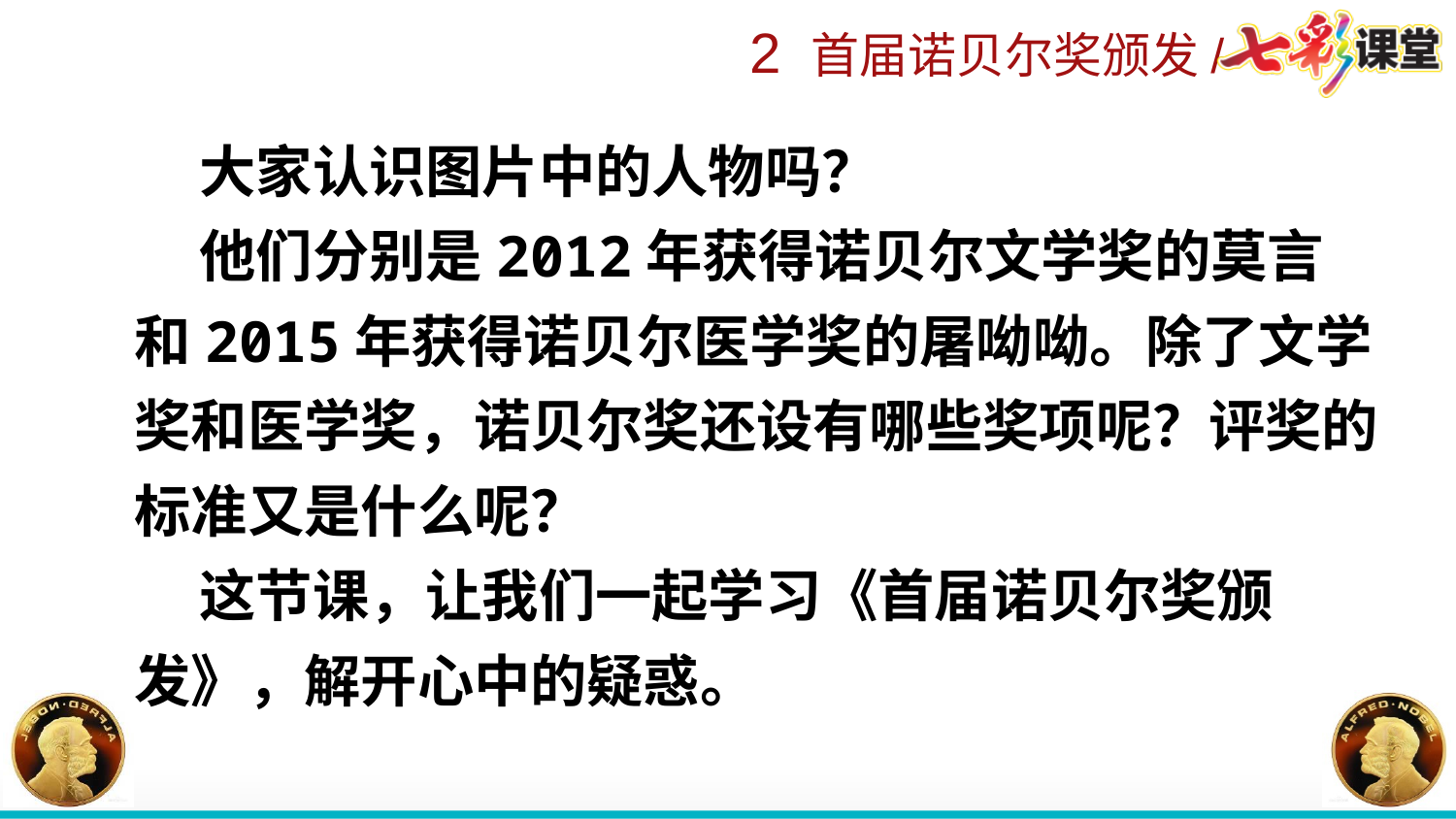

大家认识图片中的人物吗？
    他们分别是2012年获得诺贝尔文学奖的莫言和2015年获得诺贝尔医学奖的屠呦呦。除了文学奖和医学奖，诺贝尔奖还设有哪些奖项呢？评奖的标准又是什么呢？
    这节课，让我们一起学习《首届诺贝尔奖颁发》，解开心中的疑惑。